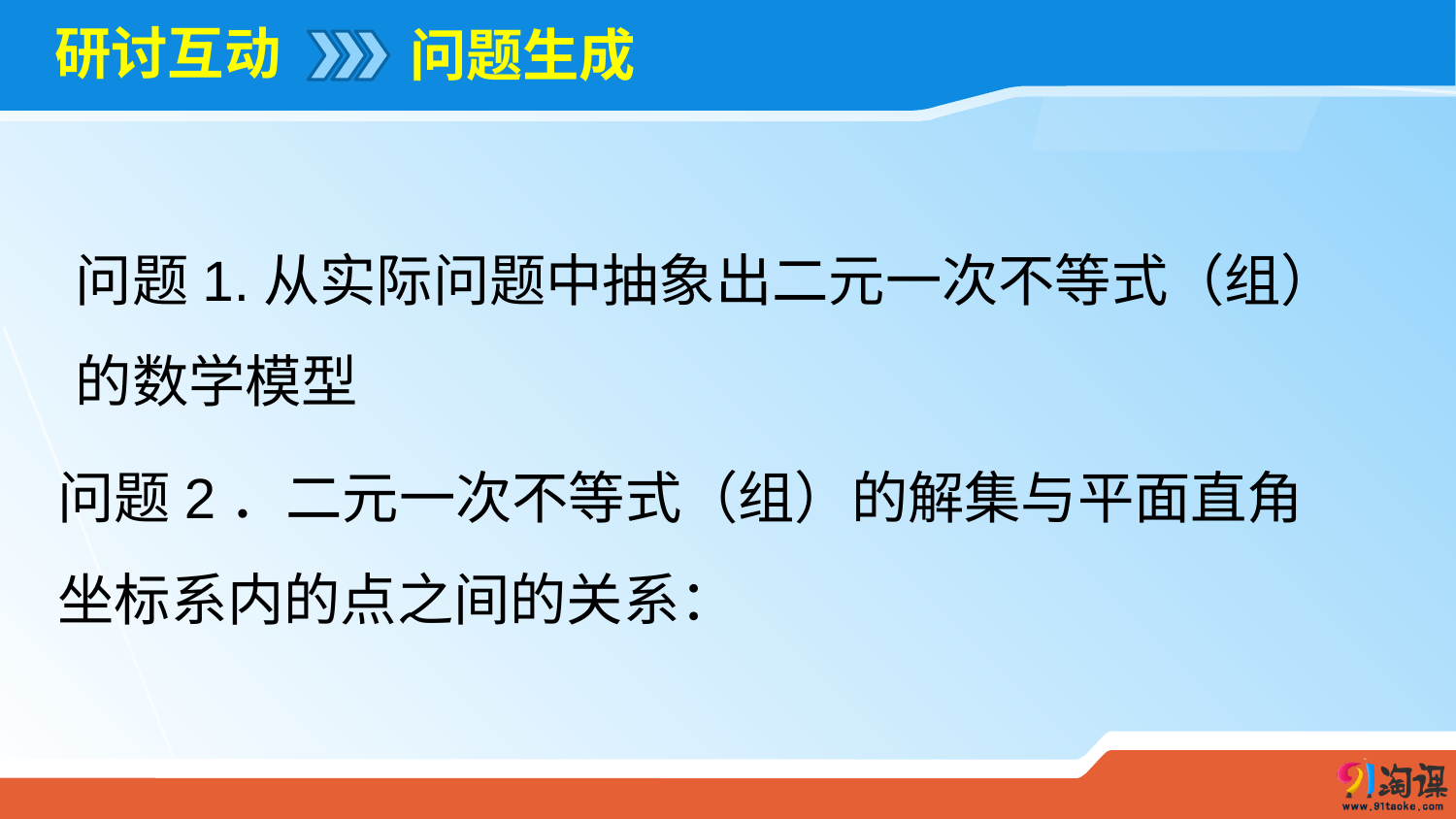

# 研讨互动
问题生成
问题1.从实际问题中抽象出二元一次不等式（组）
的数学模型

问题2．二元一次不等式（组）的解集与平面直角
坐标系内的点之间的关系：